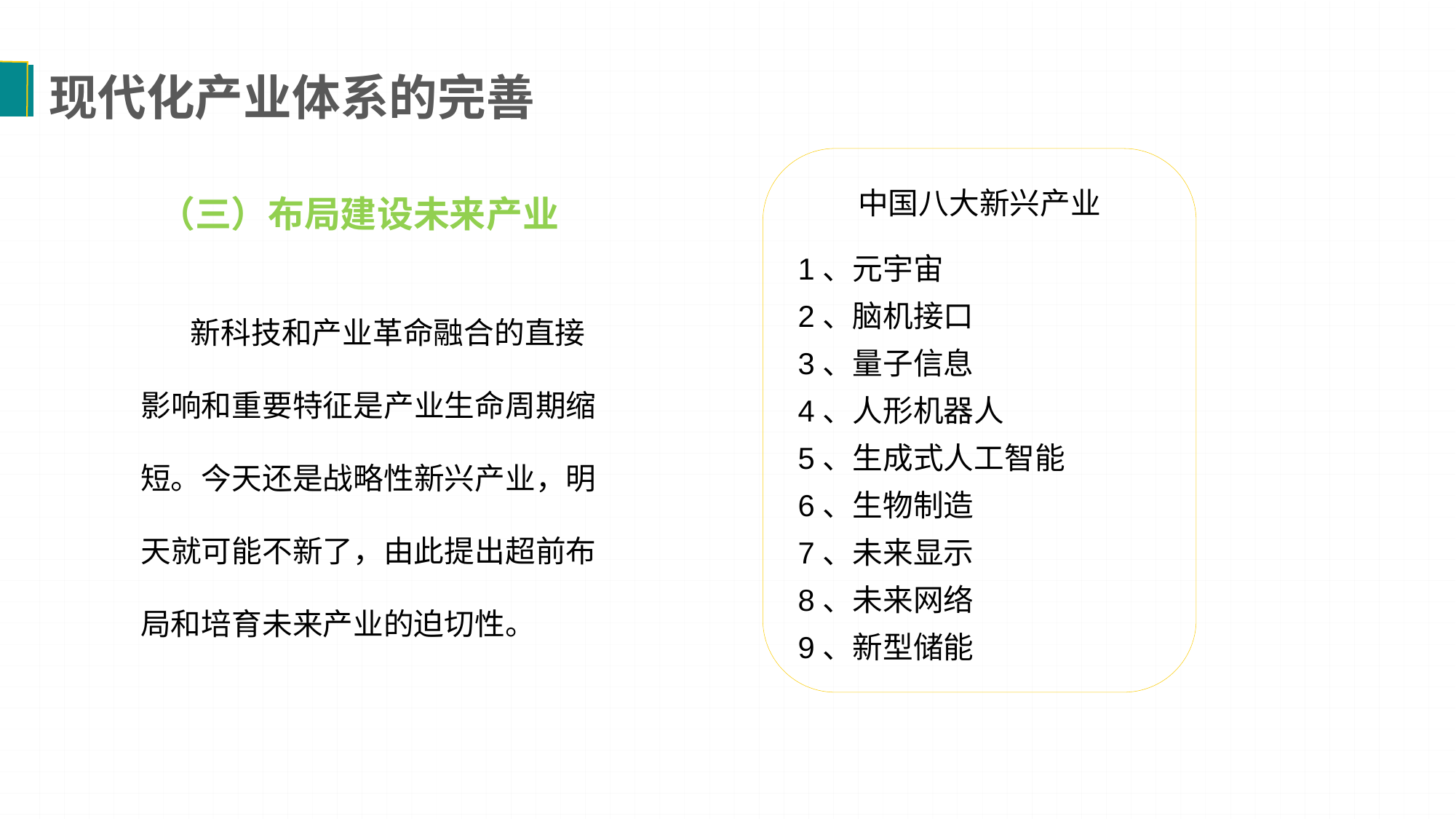

现代化产业体系的完善

中国八大新兴产业
1、元宇宙
2、脑机接口
3、量子信息
4、人形机器人
5、生成式人工智能
6、生物制造
7、未来显示
8、未来网络
9、新型储能
（三）布局建设未来产业
       新科技和产业革命融合的直接影响和重要特征是产业生命周期缩短。今天还是战略性新兴产业，明天就可能不新了，由此提出超前布局和培育未来产业的迫切性。